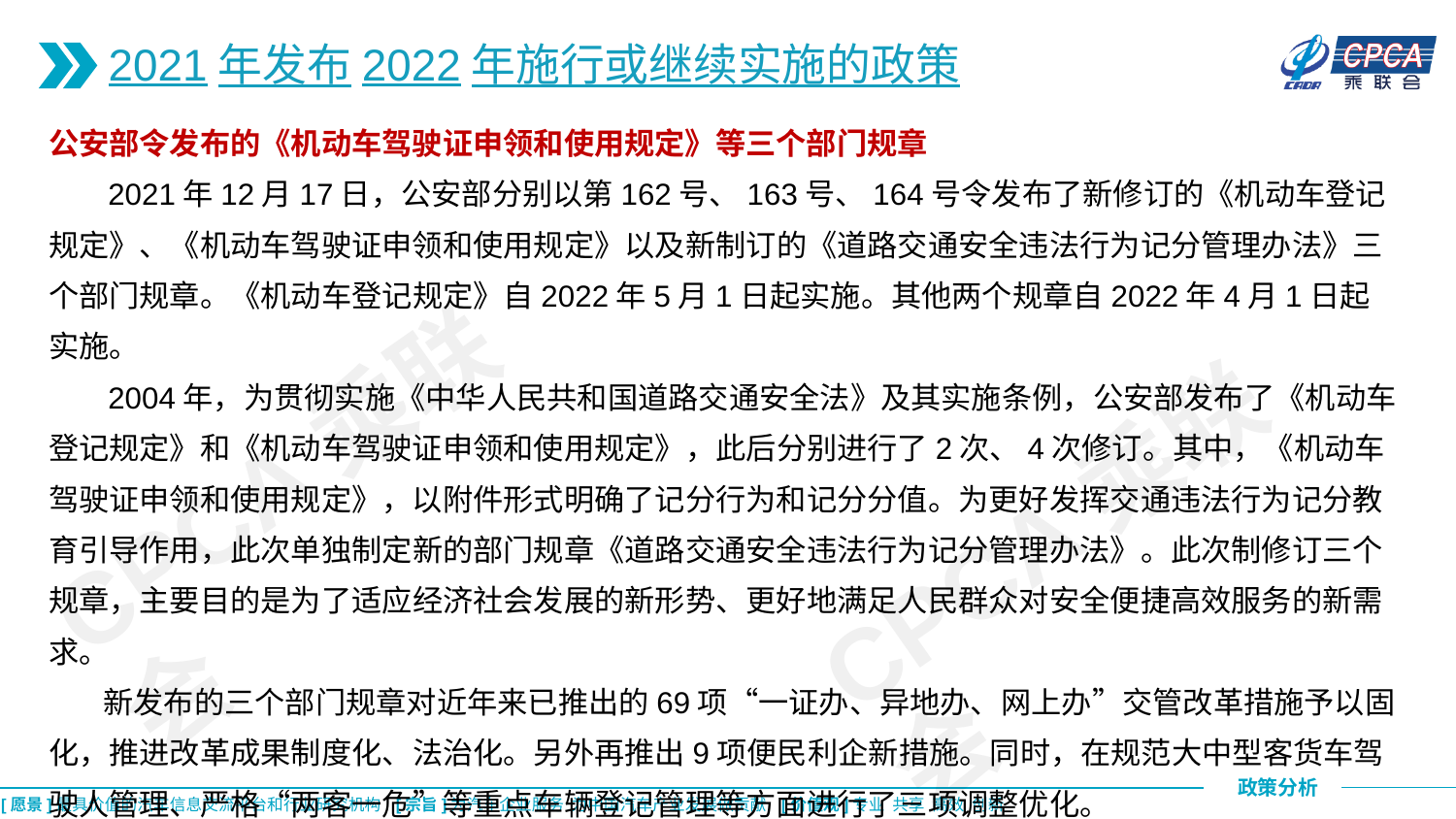

2021年发布2022年施行或继续实施的政策
公安部令发布的《机动车驾驶证申领和使用规定》等三个部门规章
       2021年12月17日，公安部分别以第162号、163号、164号令发布了新修订的《机动车登记规定》、《机动车驾驶证申领和使用规定》以及新制订的《道路交通安全违法行为记分管理办法》三个部门规章。《机动车登记规定》自2022年5月1日起实施。其他两个规章自2022年4月1日起实施。
       2004年，为贯彻实施《中华人民共和国道路交通安全法》及其实施条例，公安部发布了《机动车登记规定》和《机动车驾驶证申领和使用规定》，此后分别进行了2次、4次修订。其中，《机动车驾驶证申领和使用规定》，以附件形式明确了记分行为和记分分值。为更好发挥交通违法行为记分教育引导作用，此次单独制定新的部门规章《道路交通安全违法行为记分管理办法》。此次制修订三个规章，主要目的是为了适应经济社会发展的新形势、更好地满足人民群众对安全便捷高效服务的新需求。
       新发布的三个部门规章对近年来已推出的69项“一证办、异地办、网上办”交管改革措施予以固化，推进改革成果制度化、法治化。另外再推出9项便民利企新措施。同时，在规范大中型客货车驾驶人管理、严格“两客一危”等重点车辆登记管理等方面进行了三项调整优化。
CPCA乘联会
CPCA乘联会